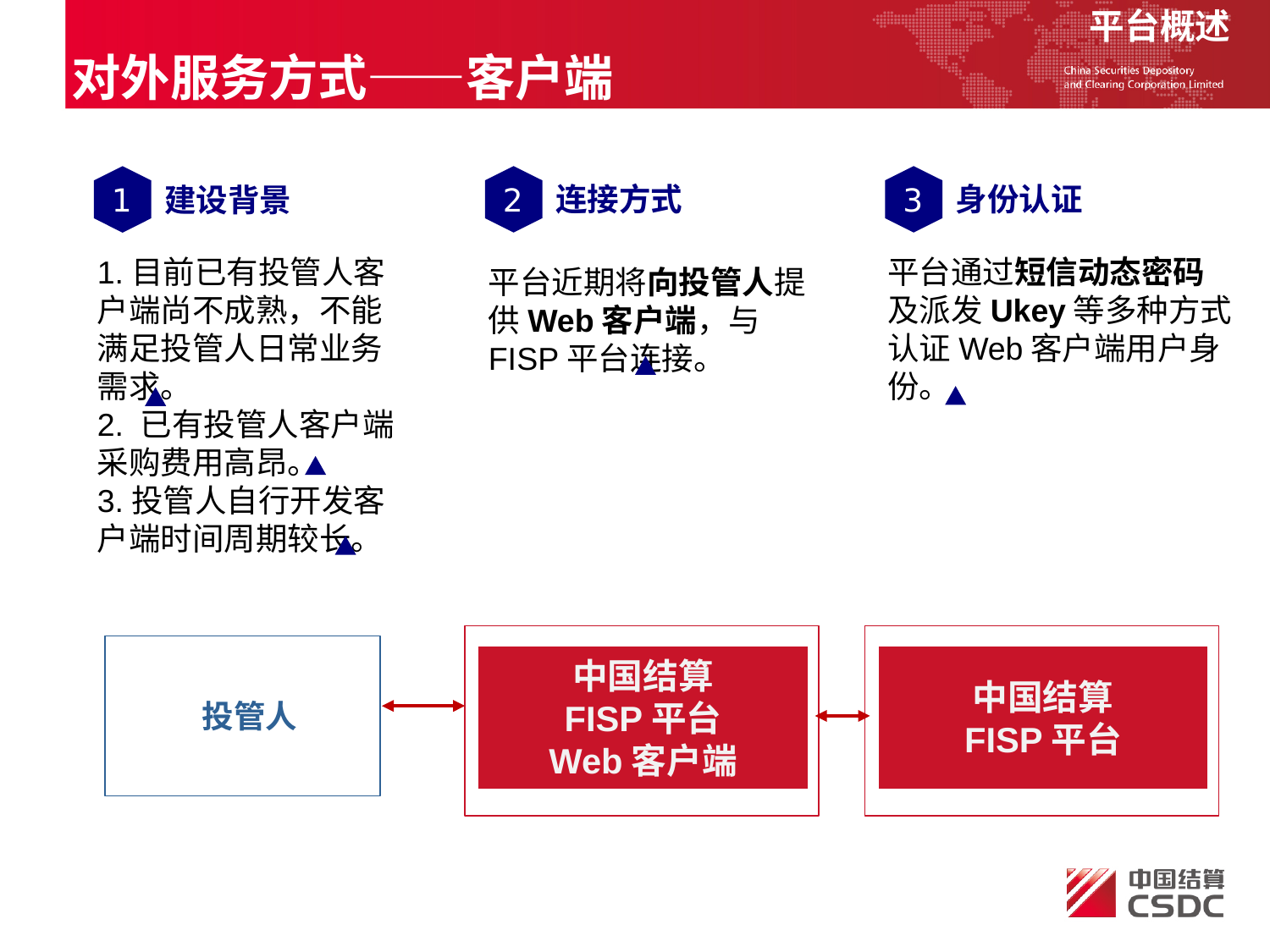

平台概述
对外服务方式——客户端
2
3
1
连接方式
身份认证
建设背景
1.目前已有投管人客户端尚不成熟，不能满足投管人日常业务需求。
2. 已有投管人客户端采购费用高昂。
3.投管人自行开发客户端时间周期较长。
平台通过短信动态密码及派发Ukey等多种方式认证Web客户端用户身份。
平台近期将向投管人提供Web客户端，与FISP平台连接。

中国结算
FISP平台
Web客户端

 投管人
中国结算
FISP平台